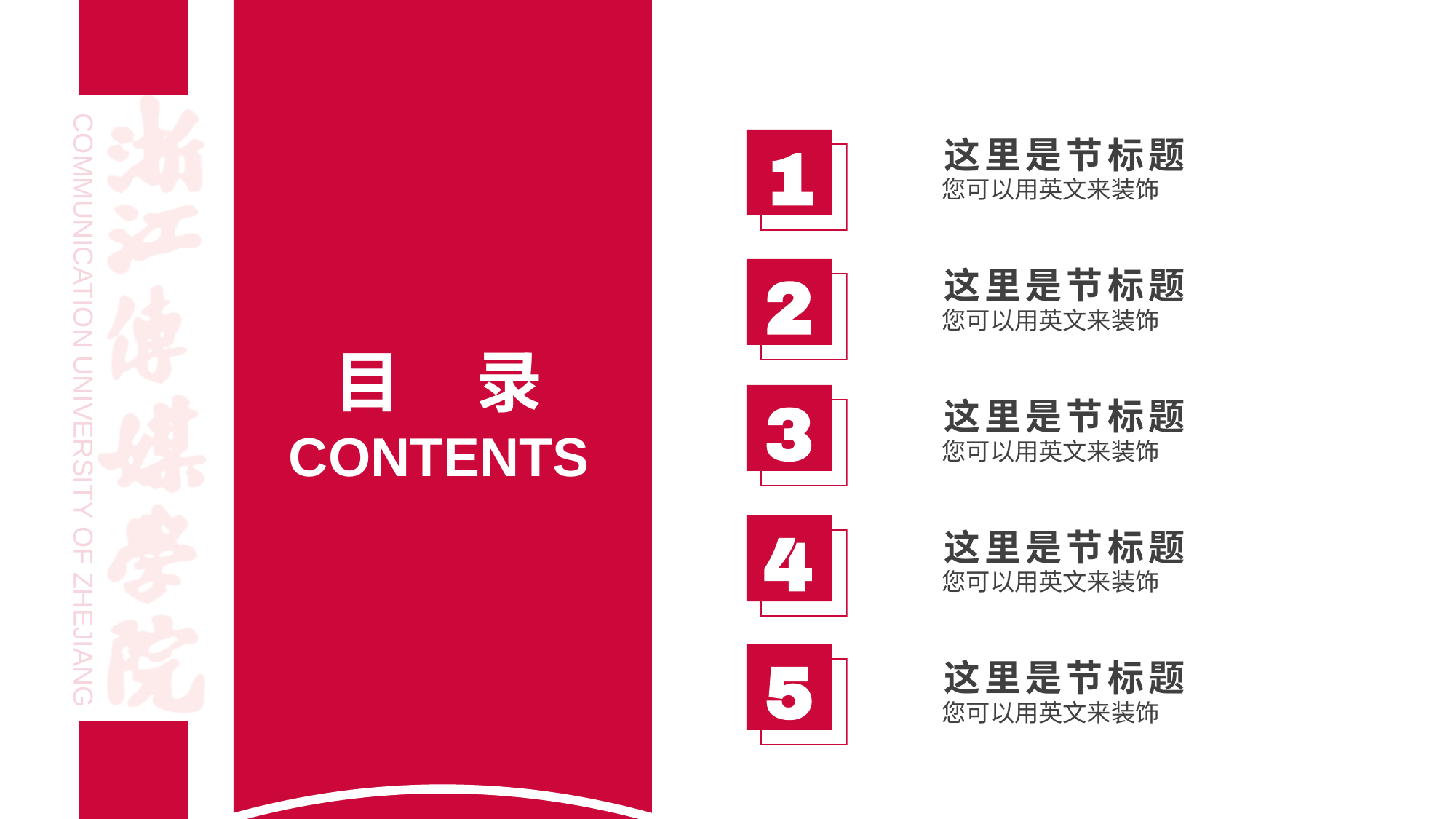

1
这里是节标题
您可以用英文来装饰
2
这里是节标题
您可以用英文来装饰
目     录
CONTENTS
3
这里是节标题
您可以用英文来装饰
4
这里是节标题
您可以用英文来装饰
5
这里是节标题
您可以用英文来装饰